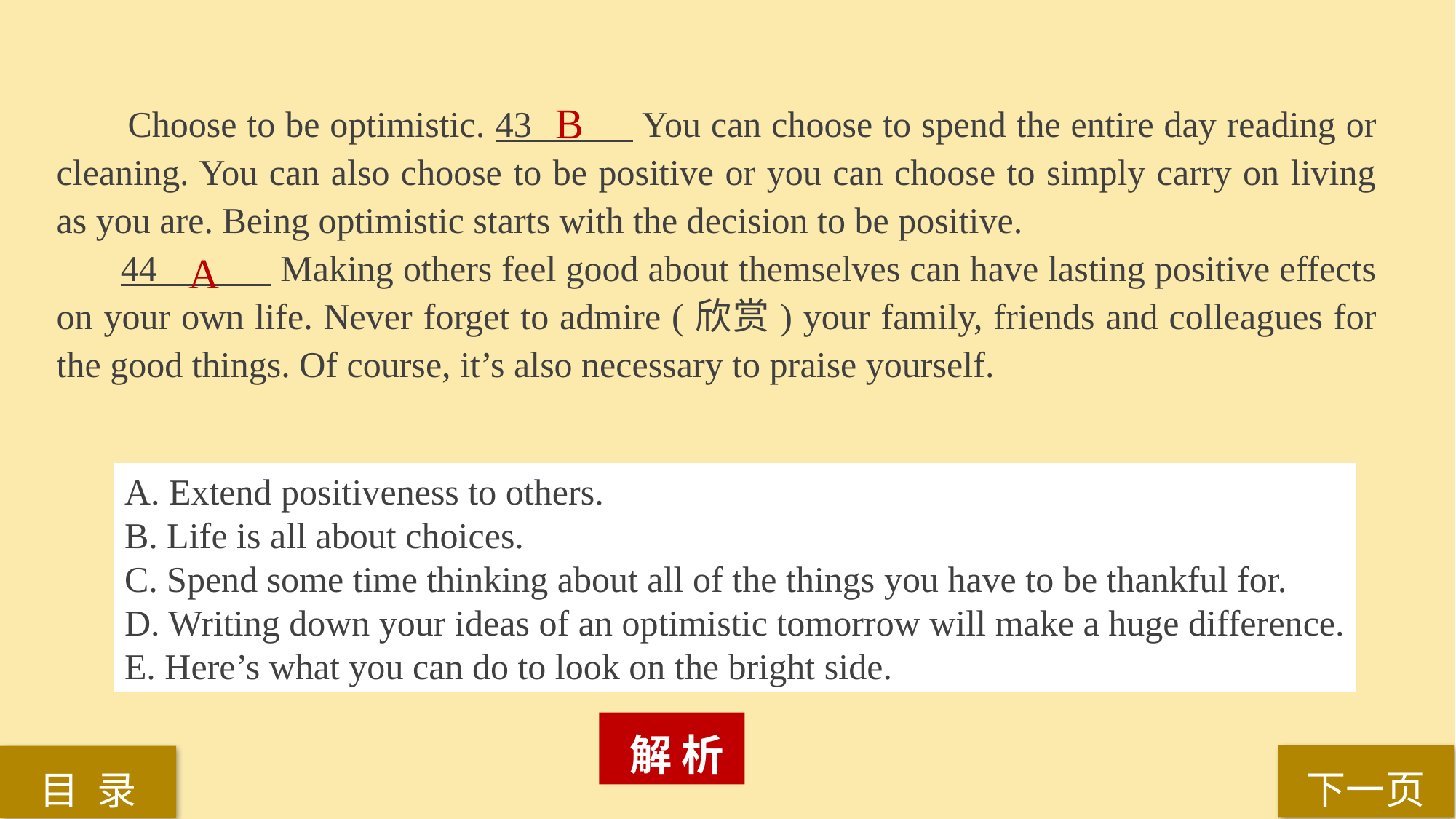

Choose to be optimistic. 43           You can choose to spend the entire day reading or cleaning. You can also choose to be positive or you can choose to simply carry on living as you are. Being optimistic starts with the decision to be positive.
 44             Making others feel good about themselves can have lasting positive effects on your own life. Never forget to admire (欣赏) your family, friends and colleagues for the good things. Of course, it’s also necessary to praise yourself.
B
A
A. Extend positiveness to others.
B. Life is all about choices.
C. Spend some time thinking about all of the things you have to be thankful for.
D. Writing down your ideas of an optimistic tomorrow will make a huge difference.
E. Here’s what you can do to look on the bright side.
 解 析